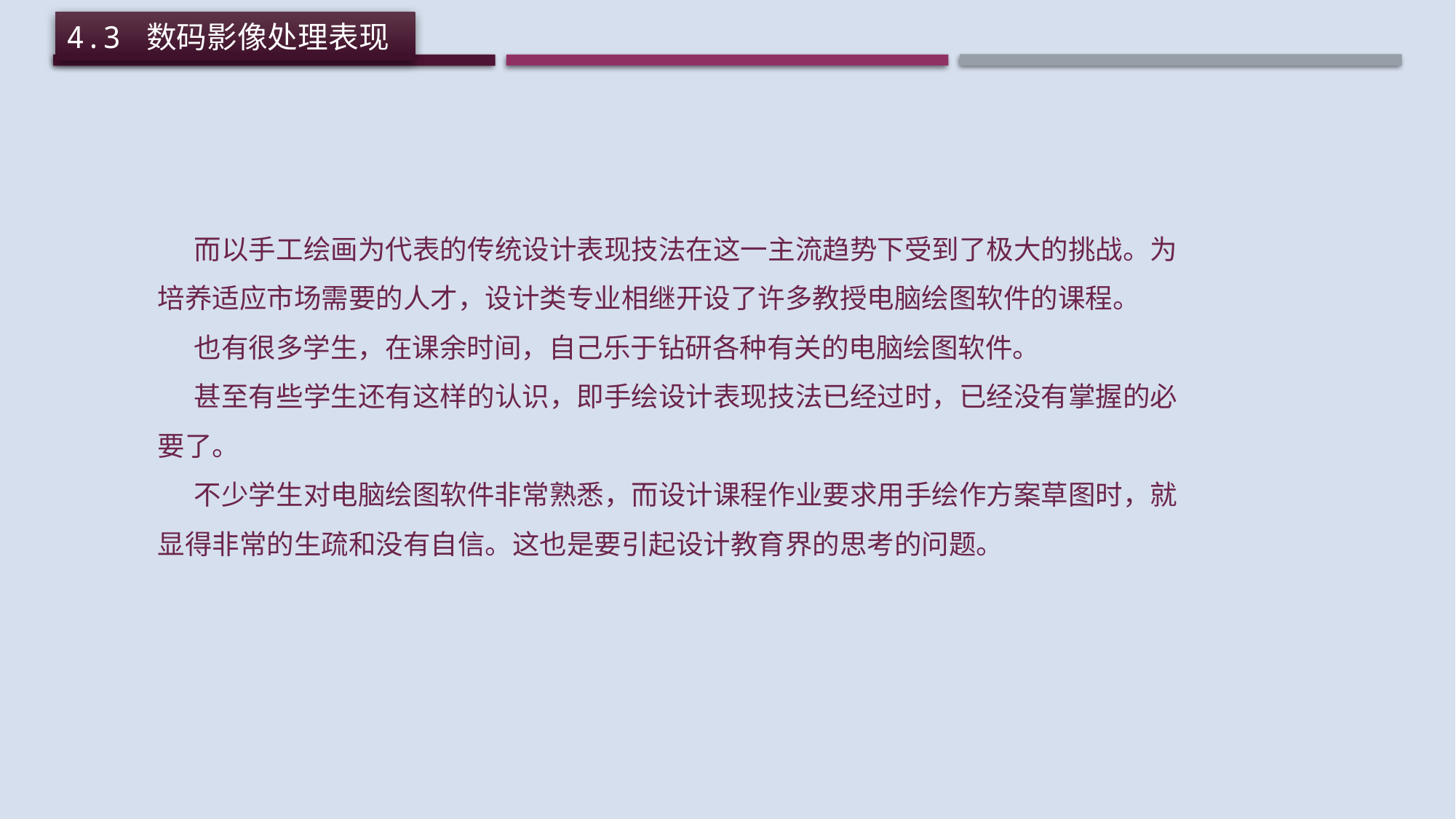

4.3 数码影像处理表现

而以手工绘画为代表的传统设计表现技法在这一主流趋势下受到了极大的挑战。为培养适应市场需要的人才，设计类专业相继开设了许多教授电脑绘图软件的课程。
也有很多学生，在课余时间，自己乐于钻研各种有关的电脑绘图软件。
甚至有些学生还有这样的认识，即手绘设计表现技法已经过时，已经没有掌握的必要了。
不少学生对电脑绘图软件非常熟悉，而设计课程作业要求用手绘作方案草图时，就显得非常的生疏和没有自信。这也是要引起设计教育界的思考的问题。